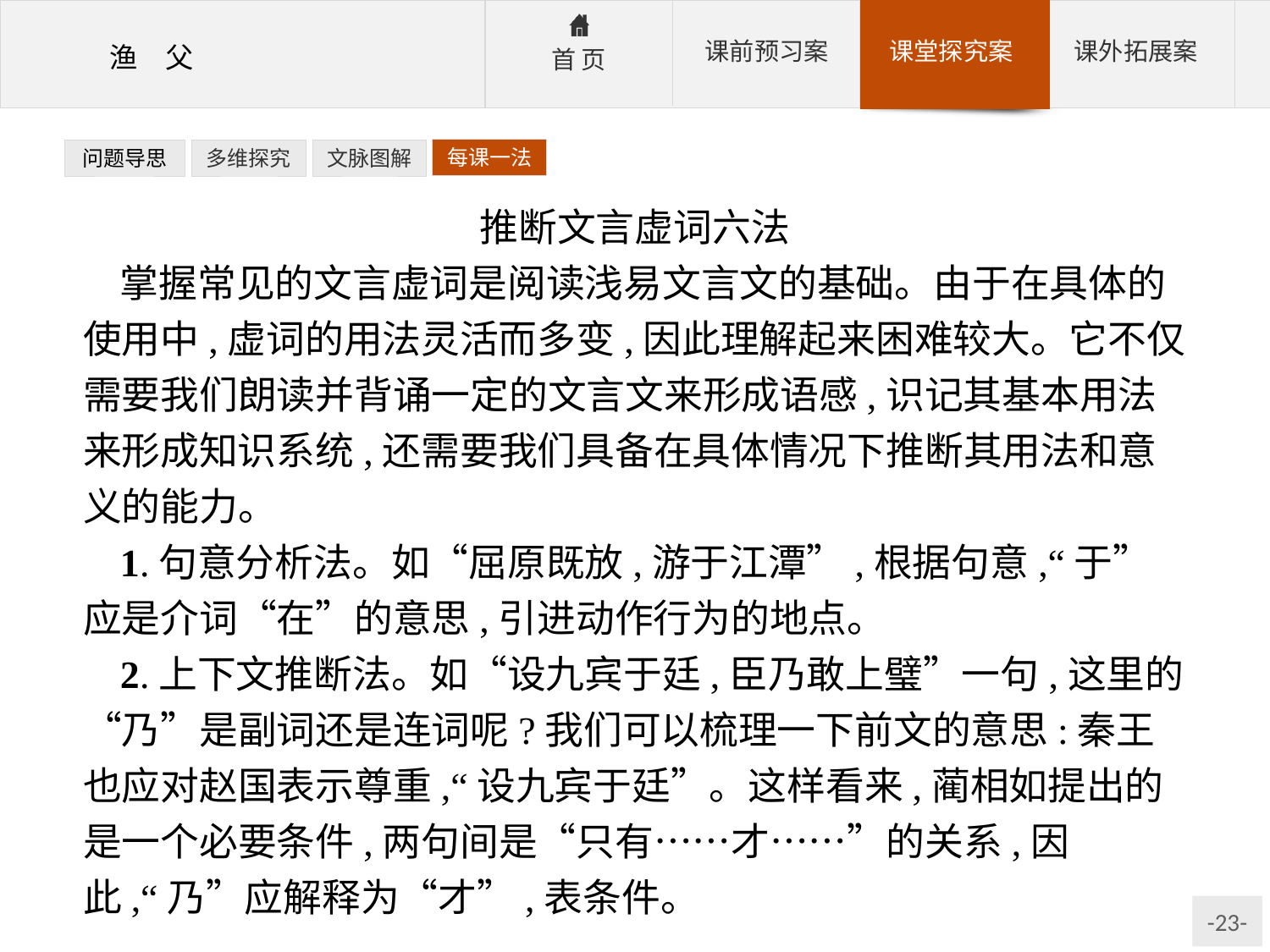

每课一法
问题导思
多维探究
文脉图解
推断文言虚词六法
掌握常见的文言虚词是阅读浅易文言文的基础。由于在具体的使用中,虚词的用法灵活而多变,因此理解起来困难较大。它不仅需要我们朗读并背诵一定的文言文来形成语感,识记其基本用法来形成知识系统,还需要我们具备在具体情况下推断其用法和意义的能力。
1.句意分析法。如“屈原既放,游于江潭”,根据句意,“于”应是介词“在”的意思,引进动作行为的地点。
2.上下文推断法。如“设九宾于廷,臣乃敢上璧”一句,这里的“乃”是副词还是连词呢?我们可以梳理一下前文的意思:秦王也应对赵国表示尊重,“设九宾于廷”。这样看来,蔺相如提出的是一个必要条件,两句间是“只有……才……”的关系,因此,“乃”应解释为“才”,表条件。